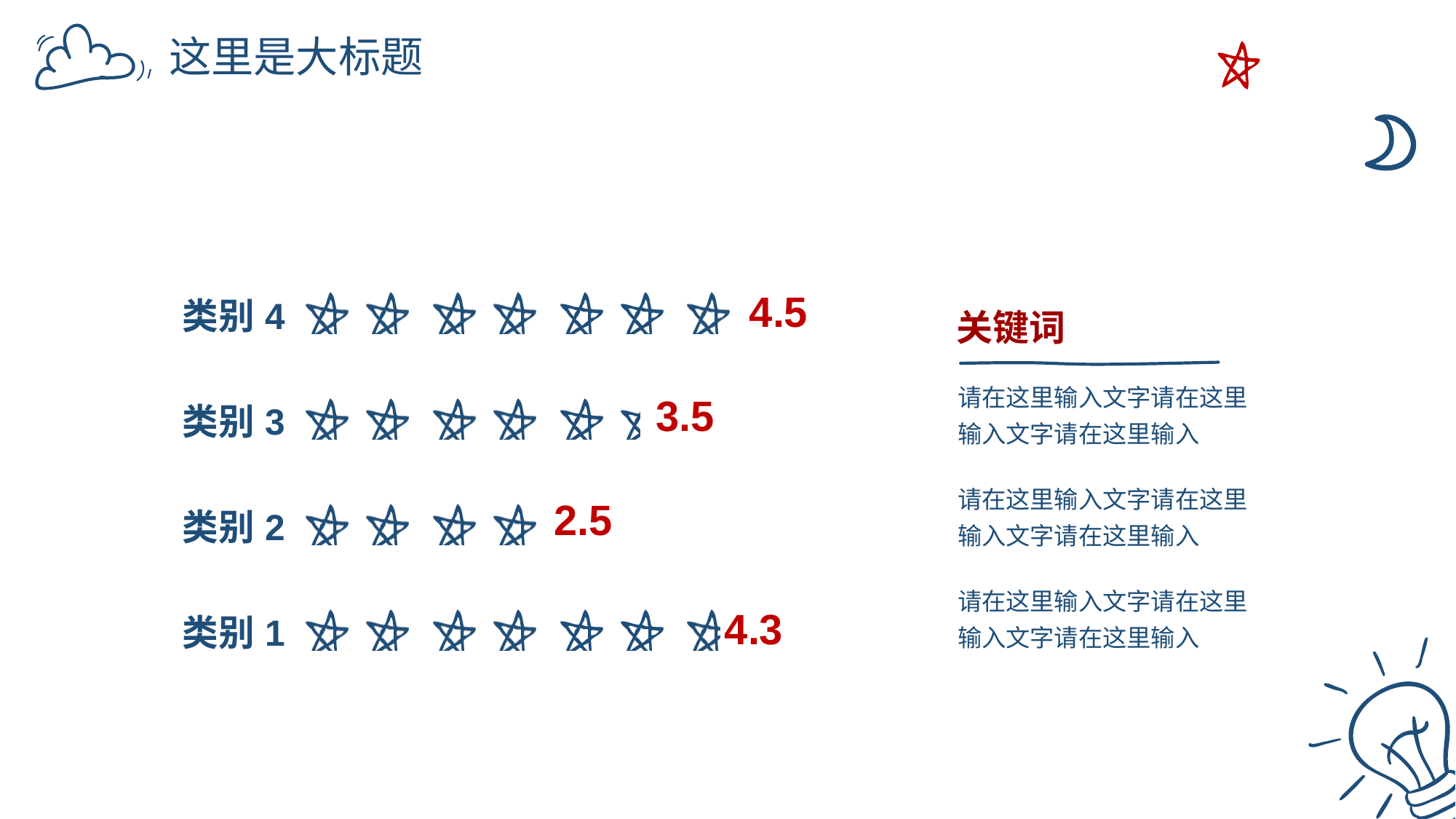

这里是大标题

### Chart

| Category | 系列 1 |
|---|---|
| 类别1 | 4.3 |
| 类别2 | 2.5 |
| 类别3 | 3.5 |
| 类别4 | 4.5 |
关键词

请在这里输入文字请在这里输入文字请在这里输入
请在这里输入文字请在这里输入文字请在这里输入
请在这里输入文字请在这里输入文字请在这里输入